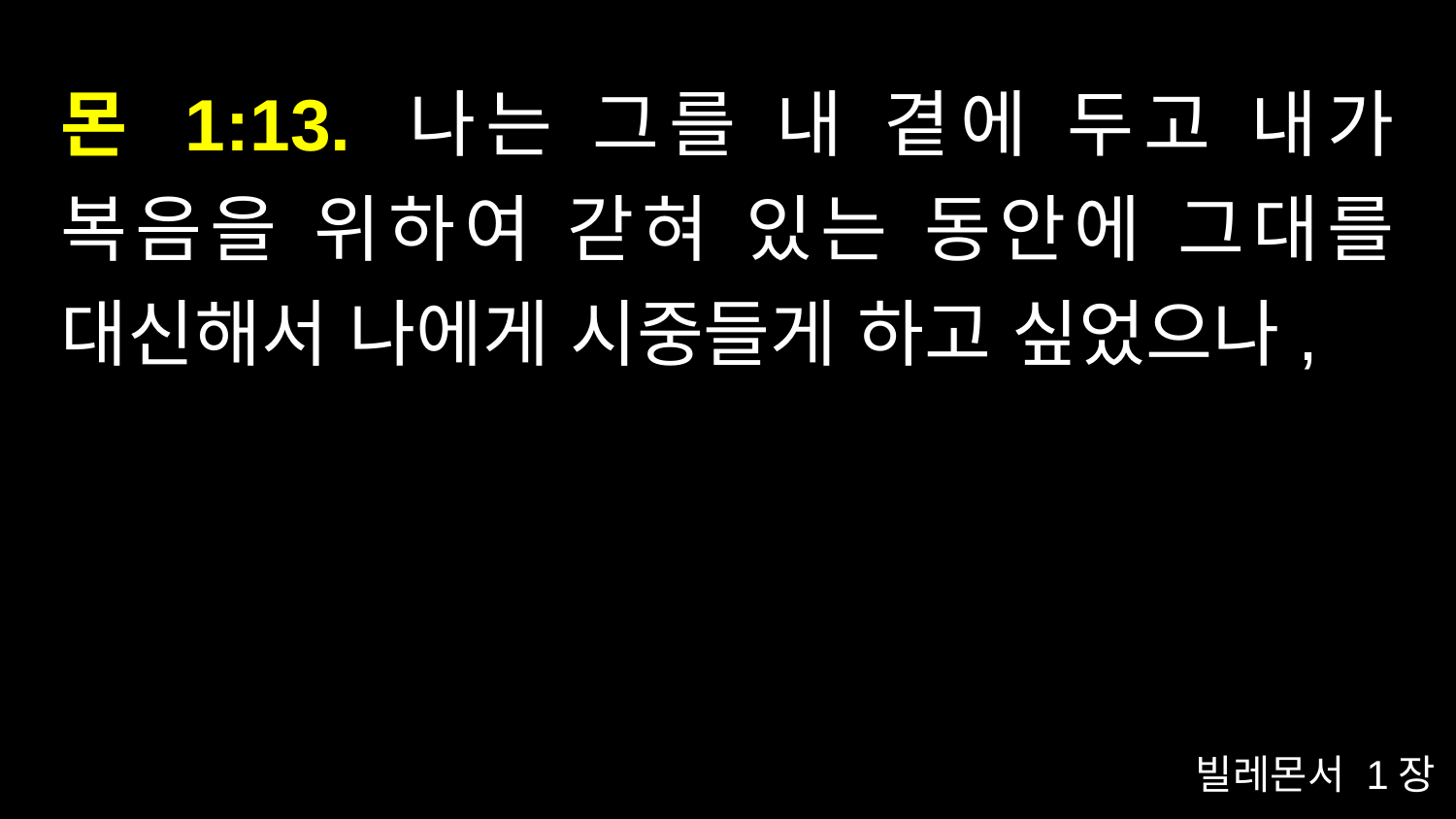

# 몬 1:13. 나는 그를 내 곁에 두고 내가 복음을 위하여 갇혀 있는 동안에 그대를 대신해서 나에게 시중들게 하고 싶었으나,
빌레몬서 1장